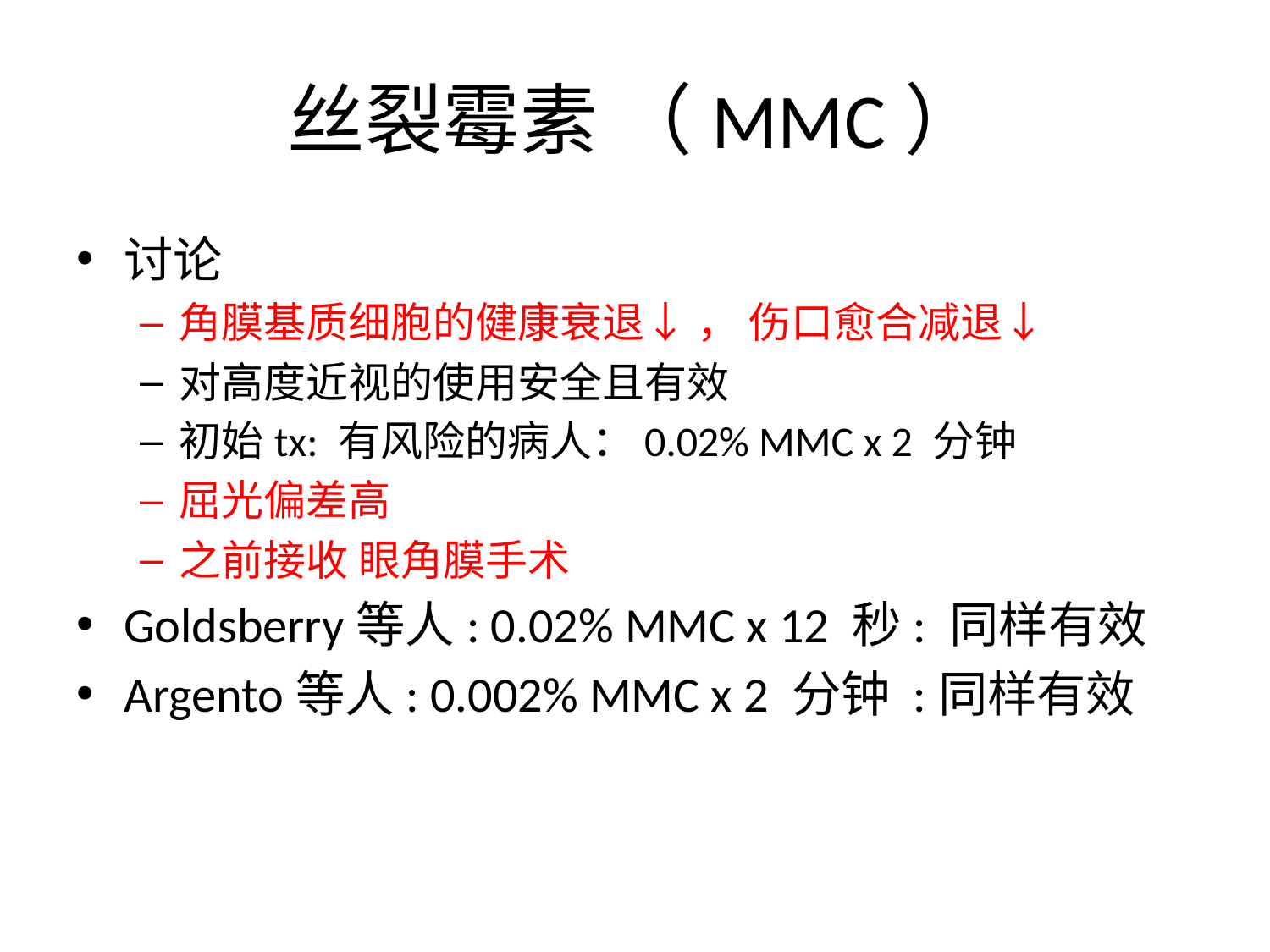

# 丝裂霉素 （MMC）
讨论
角膜基质细胞的健康衰退↓ ， 伤口愈合减退↓
对高度近视的使用安全且有效
初始tx: 有风险的病人：0.02% MMC x 2 分钟
屈光偏差高
之前接收 眼角膜手术
Goldsberry等人: 0.02% MMC x 12 秒: 同样有效
Argento等人: 0.002% MMC x 2 分钟 :同样有效